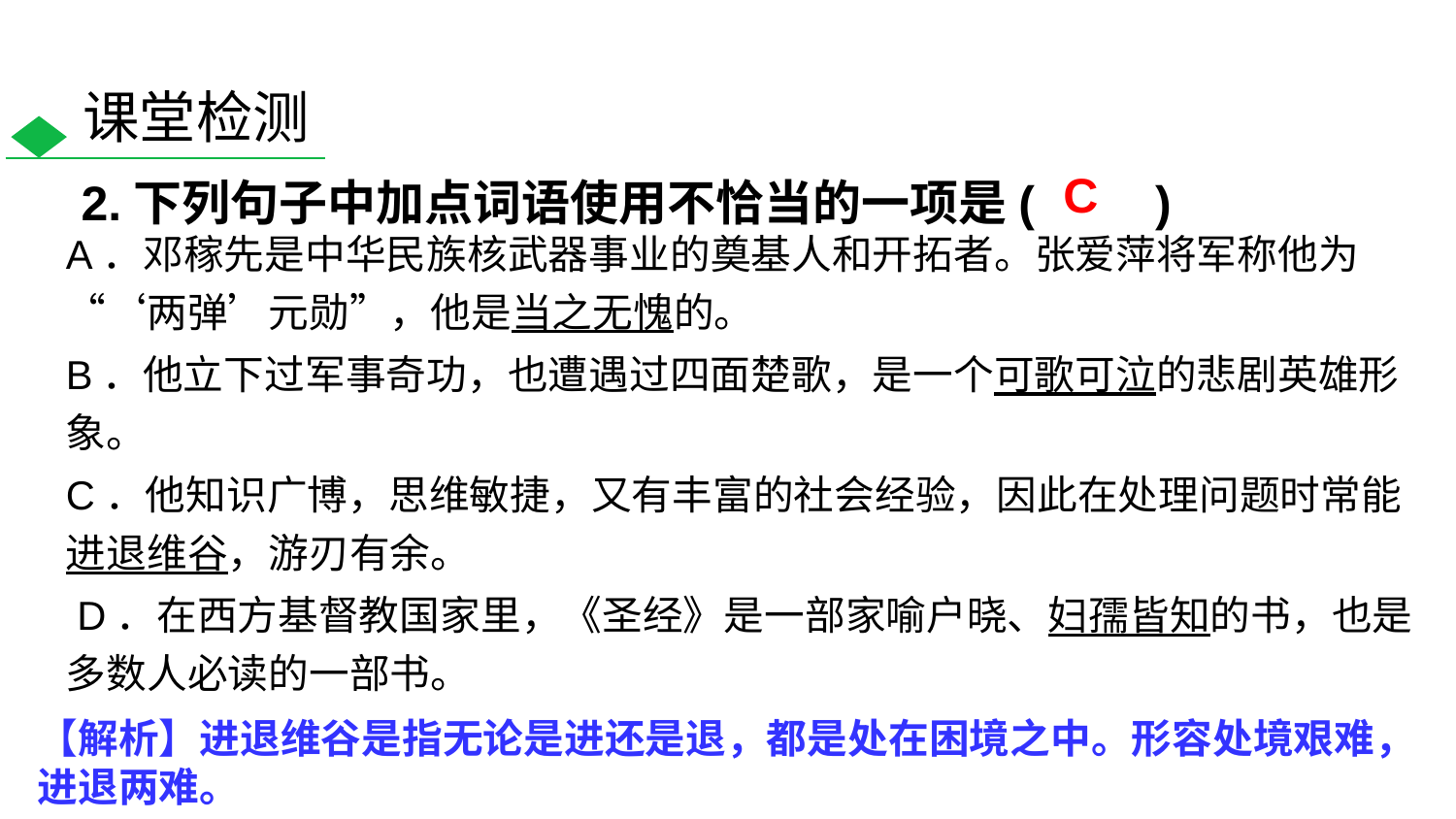

课堂检测

2.下列句子中加点词语使用不恰当的一项是(　　)
C
A．邓稼先是中华民族核武器事业的奠基人和开拓者。张爱萍将军称他为“‘两弹’元勋”，他是当之无愧的。
B．他立下过军事奇功，也遭遇过四面楚歌，是一个可歌可泣的悲剧英雄形象。
C．他知识广博，思维敏捷，又有丰富的社会经验，因此在处理问题时常能进退维谷，游刃有余。
 D．在西方基督教国家里，《圣经》是一部家喻户晓、妇孺皆知的书，也是多数人必读的一部书。
【解析】进退维谷是指无论是进还是退，都是处在困境之中。形容处境艰难，进退两难。